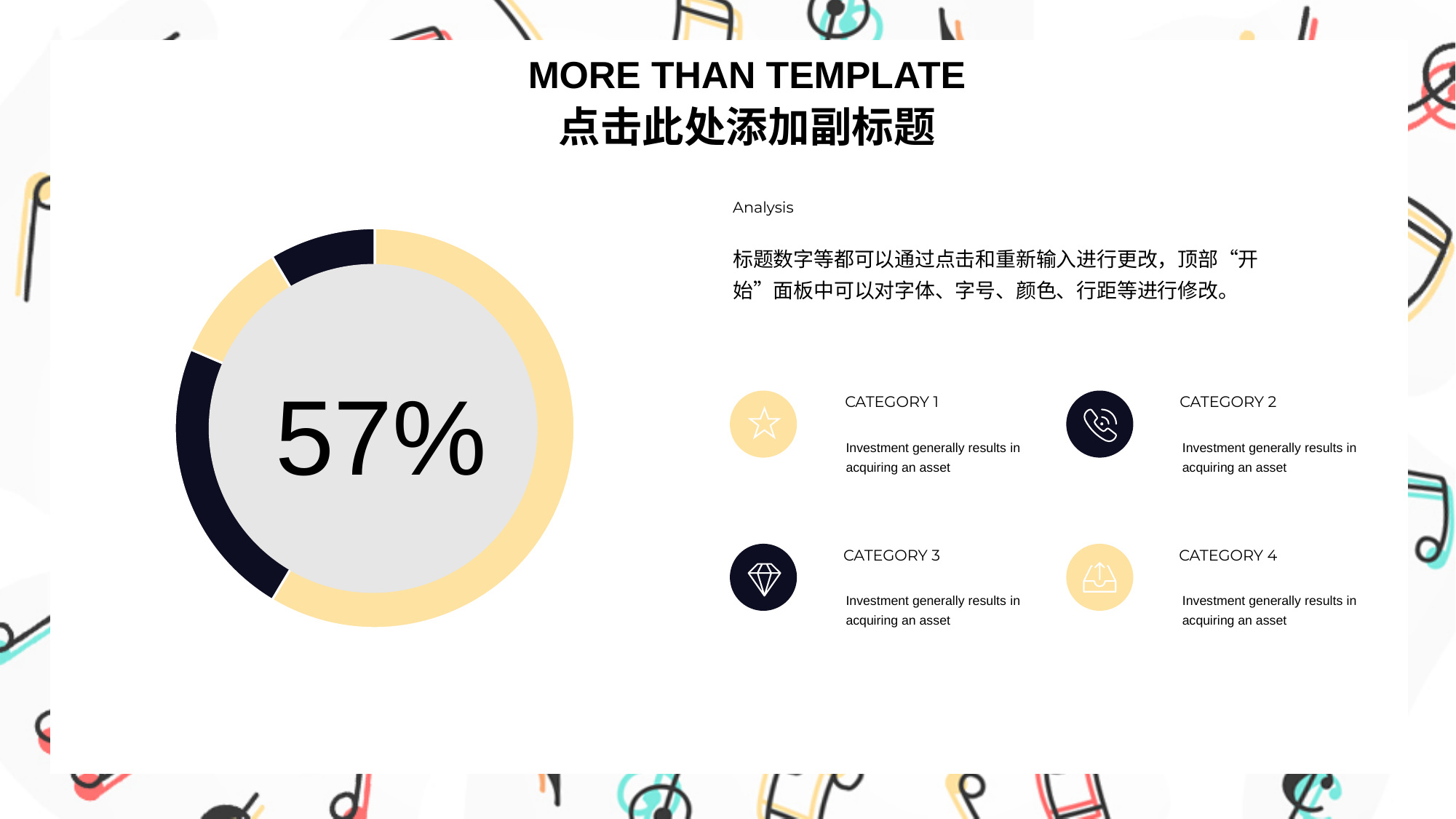

MORE THAN TEMPLATE
点击此处添加副标题
Analysis

### Chart

| Category | Sales |
|---|---|
| 1st Qtr | 8.2 |
| 2nd Qtr | 3.2 |
| 3rd Qtr | 1.4 |
| 4th Qtr | 1.2 |
标题数字等都可以通过点击和重新输入进行更改，顶部“开始”面板中可以对字体、字号、颜色、行距等进行修改。

57%
CATEGORY 1
CATEGORY 2

Investment generally results in acquiring an asset
Investment generally results in acquiring an asset
CATEGORY 3
CATEGORY 4

Investment generally results in acquiring an asset
Investment generally results in acquiring an asset